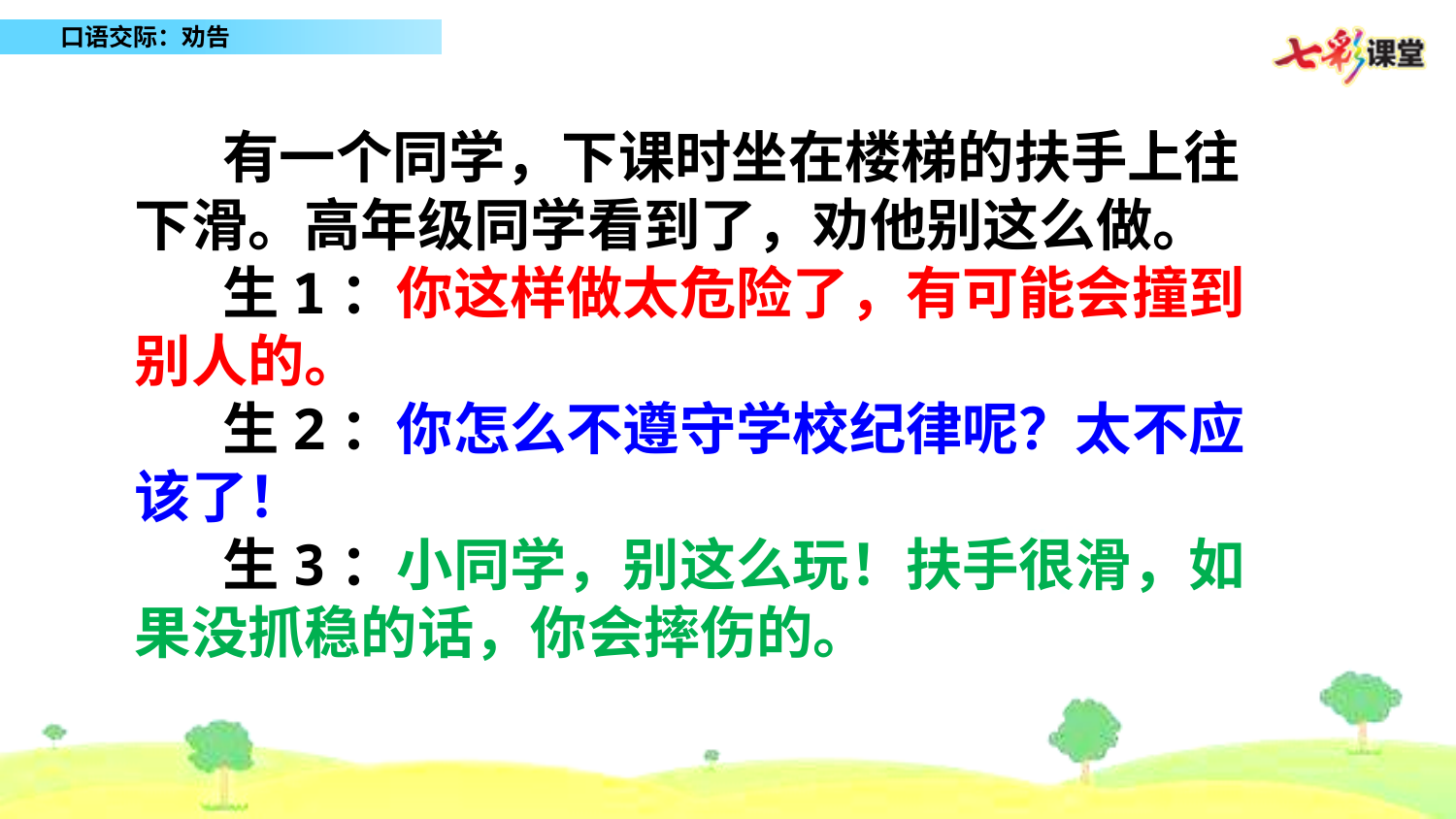

有一个同学，下课时坐在楼梯的扶手上往下滑。高年级同学看到了，劝他别这么做。
  生1：你这样做太危险了，有可能会撞到别人的。
  生2：你怎么不遵守学校纪律呢？太不应该了！
  生3：小同学，别这么玩！扶手很滑，如果没抓稳的话，你会摔伤的。